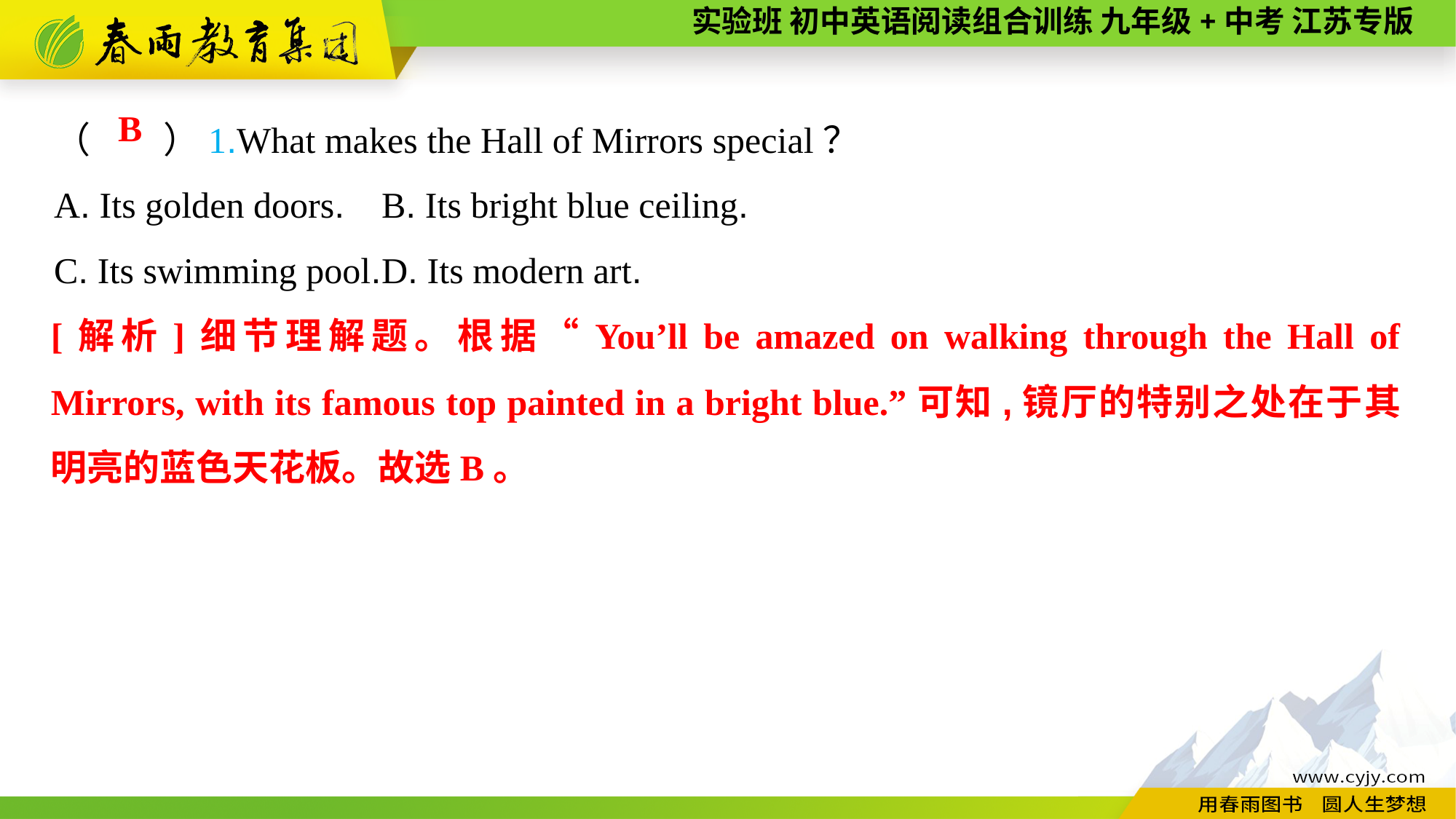

（　　）1.What makes the Hall of Mirrors special？
A. Its golden doors.	B. Its bright blue ceiling.
C. Its swimming pool.	D. Its modern art.
 B
[解析]细节理解题。根据“You’ll be amazed on walking through the Hall of Mirrors, with its famous top painted in a bright blue.”可知,镜厅的特别之处在于其明亮的蓝色天花板。故选B。